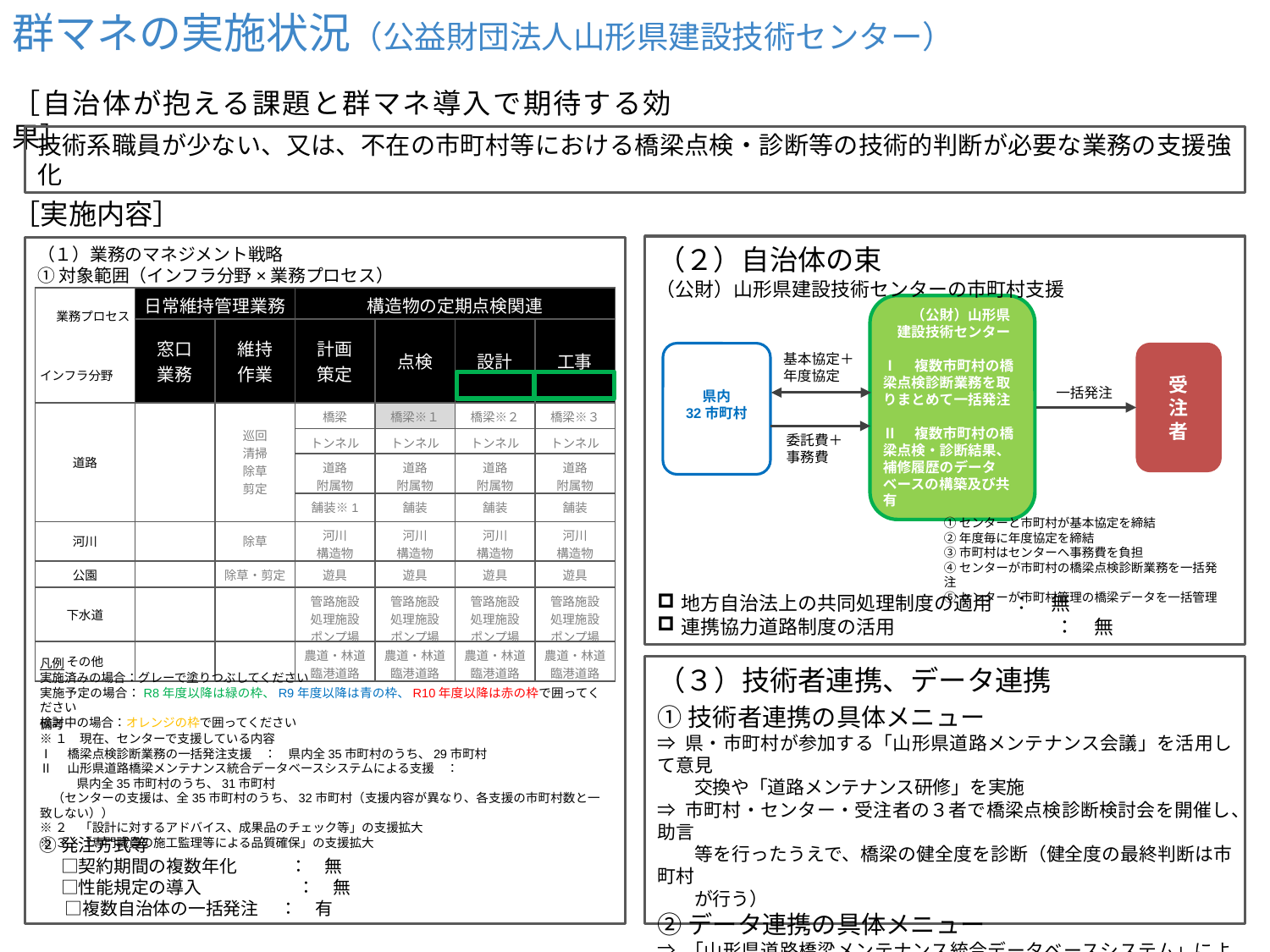

群マネの実施状況（公益財団法人山形県建設技術センター）
［自治体が抱える課題と群マネ導入で期待する効果］
技術系職員が少ない、又は、不在の市町村等における橋梁点検・診断等の技術的判断が必要な業務の支援強化
［実施内容］
（２）自治体の束
（１）業務のマネジメント戦略
①対象範囲（インフラ分野×業務プロセス）
（公財）山形県建設技術センターの市町村支援
| 業務プロセス インフラ分野 | 日常維持管理業務 |  | 構造物の定期点検関連 |  |  |  |
| --- | --- | --- | --- | --- | --- | --- |
|  | 窓口 業務 | 維持 作業 | 計画 策定 | 点検 | 設計 | 工事 |
| 道路 |  | 巡回 清掃 除草 剪定 | 橋梁 | 橋梁※１ | 橋梁※２ | 橋梁※３ |
|  |  |  | トンネル | トンネル | トンネル | トンネル |
|  |  |  | 道路 附属物 | 道路 附属物 | 道路 附属物 | 道路 附属物 |
|  |  |  | 舗装※1 | 舗装 | 舗装 | 舗装 |
| 河川 |  | 除草 | 河川 構造物 | 河川 構造物 | 河川 構造物 | 河川 構造物 |
| 公園 |  | 除草・剪定 | 遊具 | 遊具 | 遊具 | 遊具 |
| 下水道 |  |  | 管路施設 処理施設 ポンプ場 | 管路施設 処理施設 ポンプ場 | 管路施設 処理施設 ポンプ場 | 管路施設 処理施設 ポンプ場 |
| その他 |  |  | 農道・林道 臨港道路 | 農道・林道 臨港道路 | 農道・林道 臨港道路 | 農道・林道 臨港道路 |
　　（公財）山形県
　建設技術センター

Ⅰ　複数市町村の橋梁点検診断業務を取りまとめて一括発注

Ⅱ　複数市町村の橋梁点検・診断結果、補修履歴のデータベースの構築及び共有

受
注
者

基本協定＋
年度協定

一括発注
県内
32市町村
委託費＋
事務費
①センターと市町村が基本協定を締結
②年度毎に年度協定を締結
③市町村はセンターへ事務費を負担
④センターが市町村の橋梁点検診断業務を一括発注
⑤センターが市町村管理の橋梁データを一括管理
地方自治法上の共同処理制度の適用　：　無
連携協力道路制度の活用　　　　　　　　 ：　無
凡例
実施済みの場合：グレーで塗りつぶしてください
実施予定の場合：R8年度以降は緑の枠、R9年度以降は青の枠、R10年度以降は赤の枠で囲ってください
検討中の場合：オレンジの枠で囲ってください
（３）技術者連携、データ連携
①技術者連携の具体メニュー
⇒ 県・市町村が参加する「山形県道路メンテナンス会議」を活用して意見
　　交換や「道路メンテナンス研修」を実施
⇒ 市町村・センター・受注者の３者で橋梁点検診断検討会を開催し、助言
　　等を行ったうえで、橋梁の健全度を診断（健全度の最終判断は市町村
　　が行う）
②データ連携の具体メニュー
⇒ 「山形県道路橋梁メンテナンス統合データベースシステム」により、県及
　　び市町村管理の橋梁データを一括管理
備考
※１　現在、センターで支援している内容
Ⅰ　橋梁点検診断業務の一括発注支援　：　県内全35市町村のうち、29市町村
Ⅱ　山形県道路橋梁メンテナンス統合データベースシステムによる支援　：
　　　県内全35市町村のうち、31市町村
　（センターの支援は、全35市町村のうち、32市町村（支援内容が異なり、各支援の市町村数と一致しない））
※２　「設計に対するアドバイス、成果品のチェック等」の支援拡大
※３　「専門職員の施工監理等による品質確保」の支援拡大
②発注方式等
　 □契約期間の複数年化　　　：　無
　 □性能規定の導入　　　 　　 ：　無
 　□複数自治体の一括発注　 ：　有